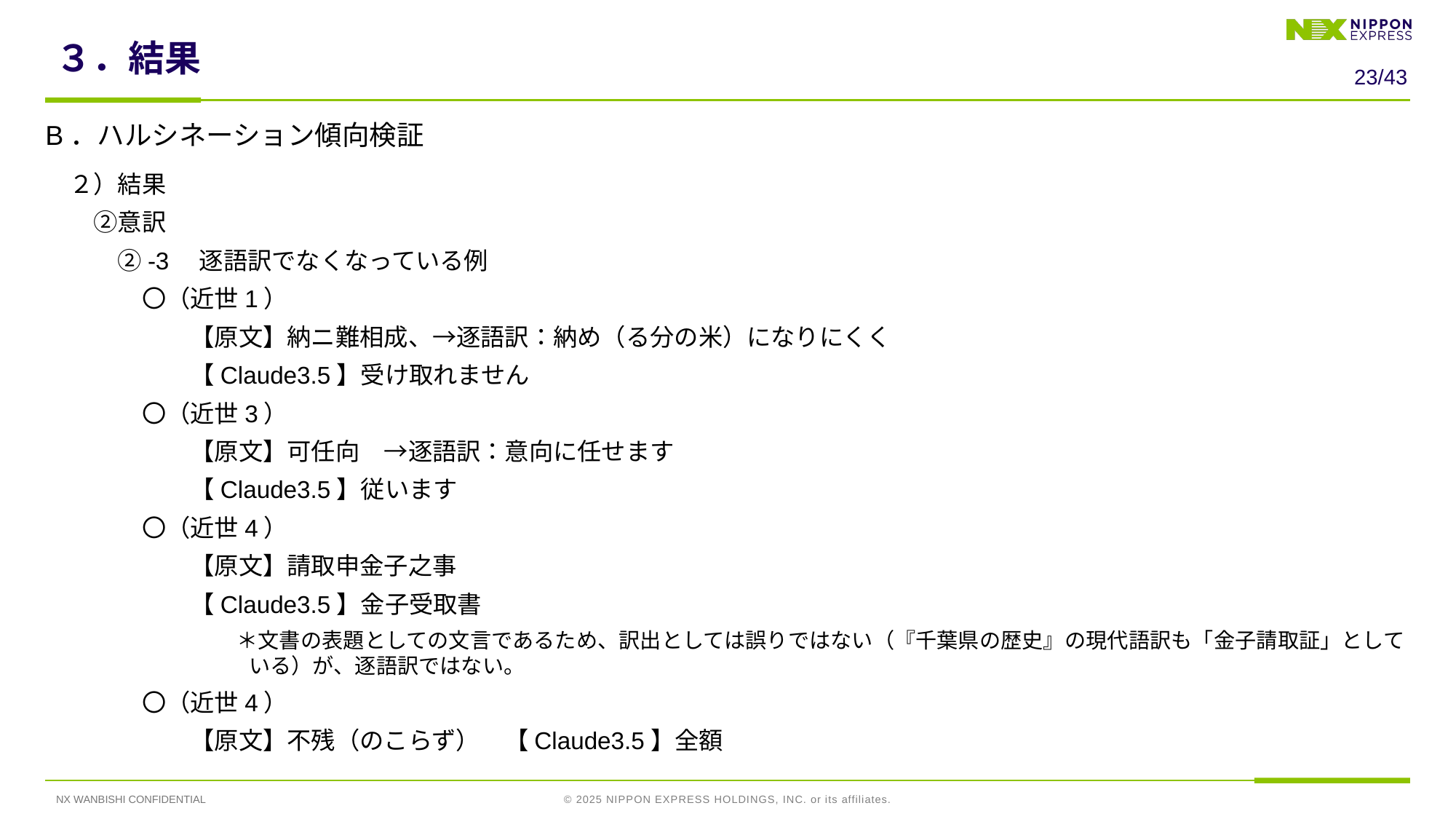

# ３．結果
23/43
B．ハルシネーション傾向検証
　２）結果
　　②意訳
　　　②-3　逐語訳でなくなっている例
　　　　〇（近世1）
　　　　　　【原文】納ニ難相成、→逐語訳：納め（る分の米）になりにくく
　　　　　　【Claude3.5】受け取れません
　　　　〇（近世3）
　　　　　　【原文】可任向　→逐語訳：意向に任せます
　　　　　　【Claude3.5】従います
　　　　〇（近世4）
　　　　　　【原文】請取申金子之事
　　　　　　【Claude3.5】金子受取書
　　　　　　　　　＊文書の表題としての文言であるため、訳出としては誤りではない（『千葉県の歴史』の現代語訳も「金子請取証」としている）が、逐語訳ではない。
　　　　〇（近世4）
　　　　　　【原文】不残（のこらず）　【Claude3.5】全額
NX WANBISHI CONFIDENTIAL